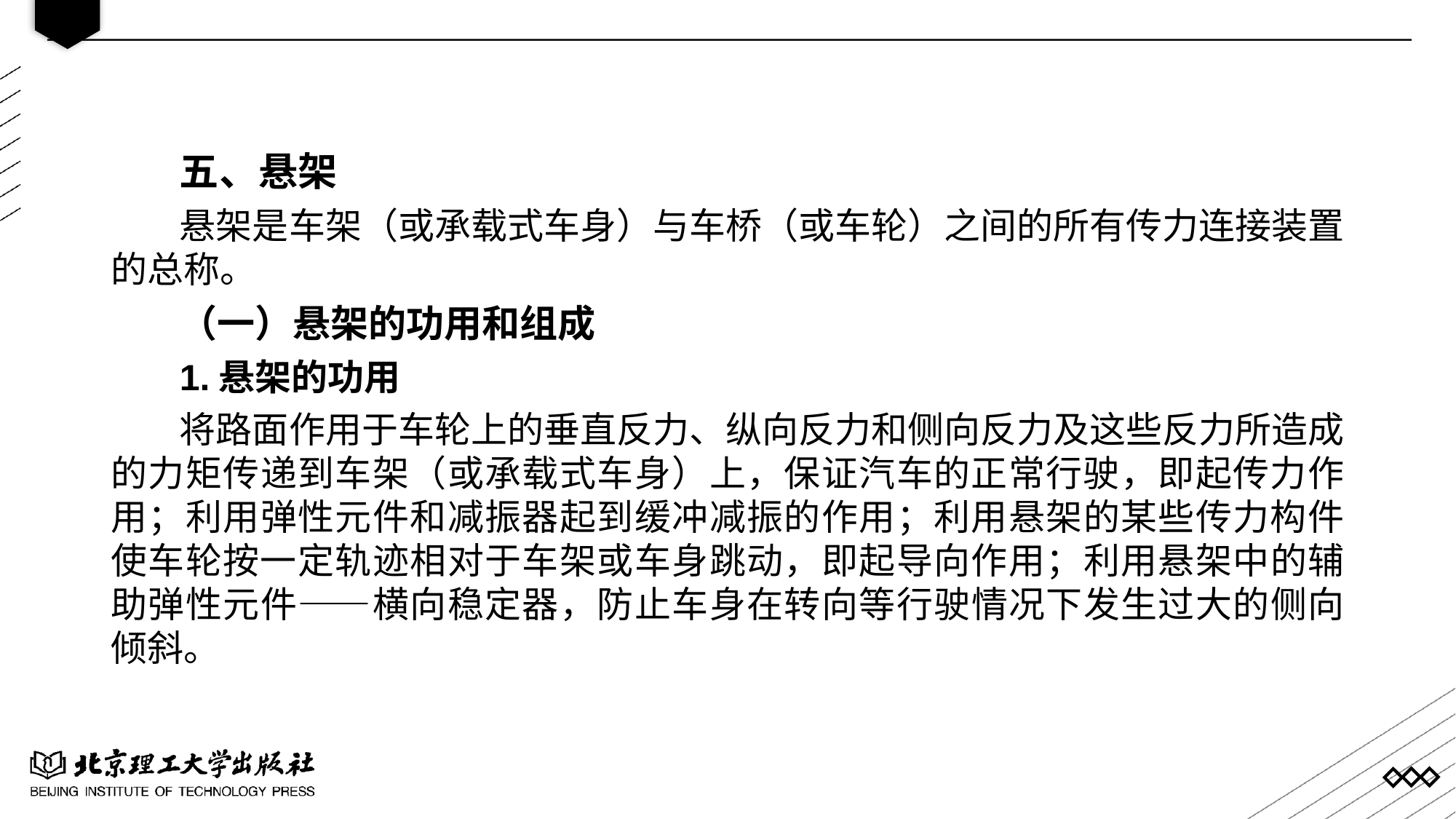

五、悬架
悬架是车架（或承载式车身）与车桥（或车轮）之间的所有传力连接装置的总称。
（一）悬架的功用和组成
1.悬架的功用
将路面作用于车轮上的垂直反力、纵向反力和侧向反力及这些反力所造成的力矩传递到车架（或承载式车身）上，保证汽车的正常行驶，即起传力作用；利用弹性元件和减振器起到缓冲减振的作用；利用悬架的某些传力构件使车轮按一定轨迹相对于车架或车身跳动，即起导向作用；利用悬架中的辅助弹性元件——横向稳定器，防止车身在转向等行驶情况下发生过大的侧向倾斜。